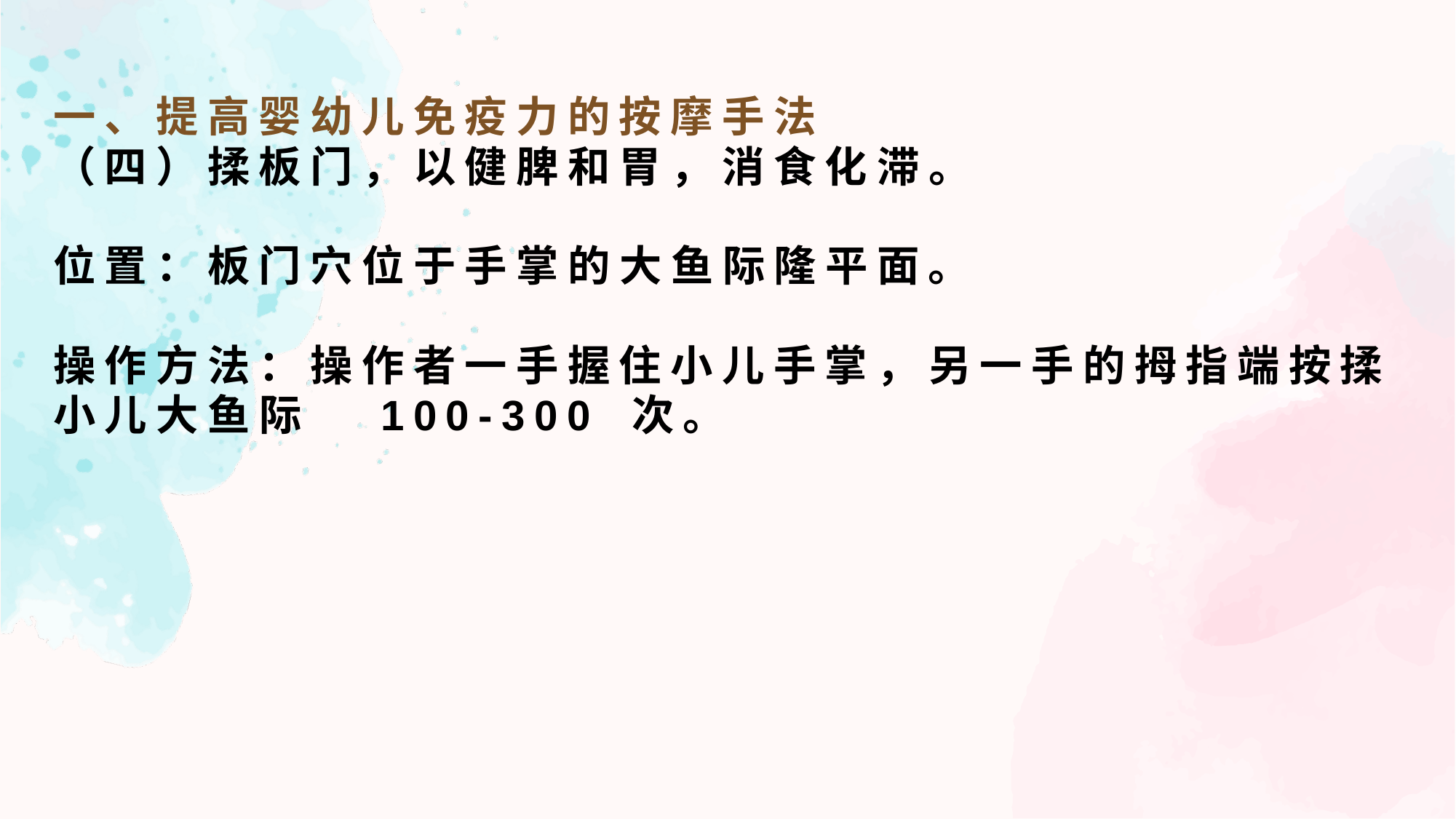

一、提高婴幼儿免疫力的按摩手法
（四）揉板门，以健脾和胃，消食化滞。

位置：板门穴位于手掌的大鱼际隆平面。

操作方法：操作者一手握住小儿手掌，另一手的拇指端按揉小儿大鱼际	100-300 次。